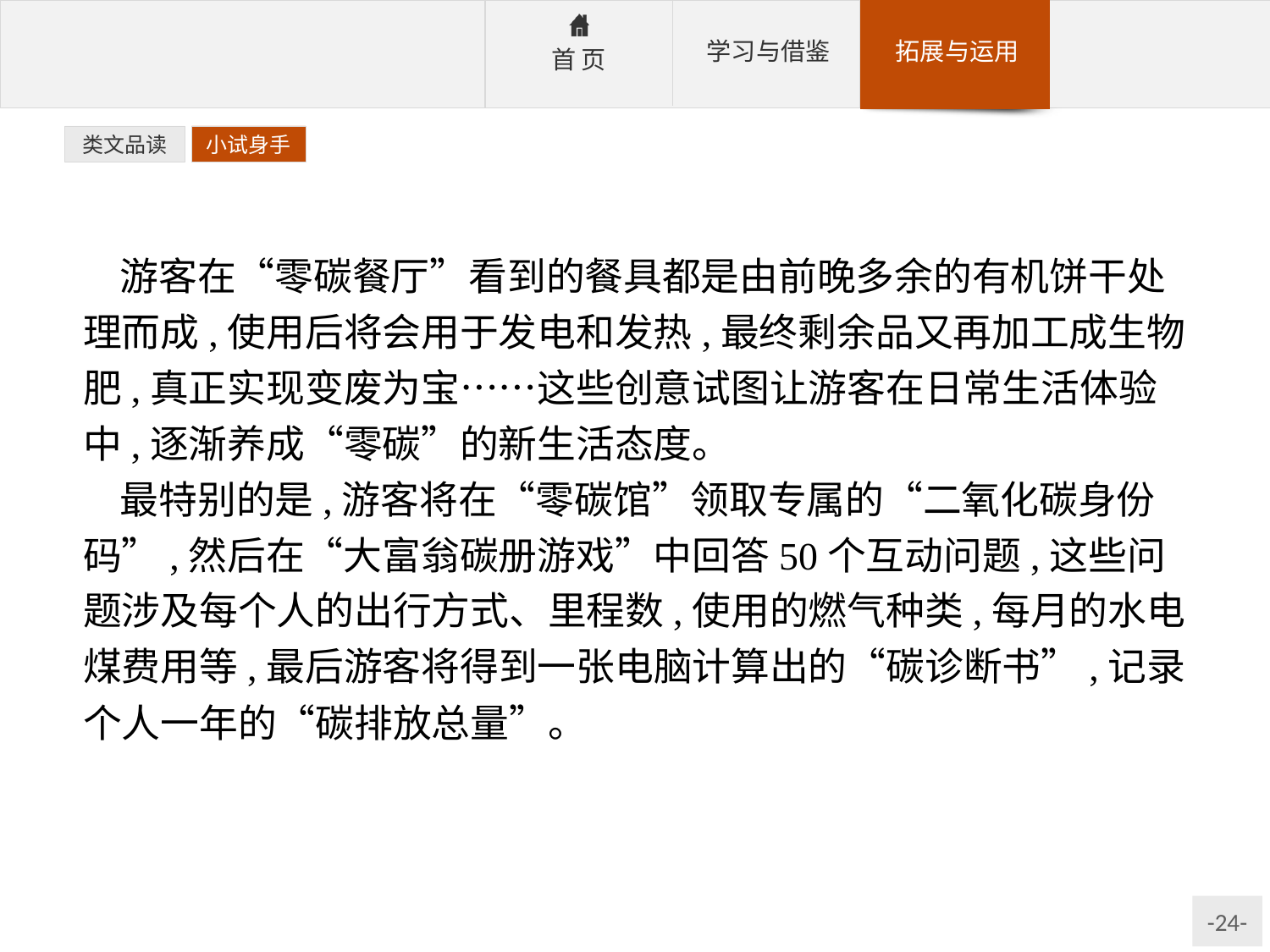

类文品读
小试身手
游客在“零碳餐厅”看到的餐具都是由前晚多余的有机饼干处理而成,使用后将会用于发电和发热,最终剩余品又再加工成生物肥,真正实现变废为宝……这些创意试图让游客在日常生活体验中,逐渐养成“零碳”的新生活态度。
最特别的是,游客将在“零碳馆”领取专属的“二氧化碳身份码”,然后在“大富翁碳册游戏”中回答50个互动问题,这些问题涉及每个人的出行方式、里程数,使用的燃气种类,每月的水电煤费用等,最后游客将得到一张电脑计算出的“碳诊断书”,记录个人一年的“碳排放总量”。